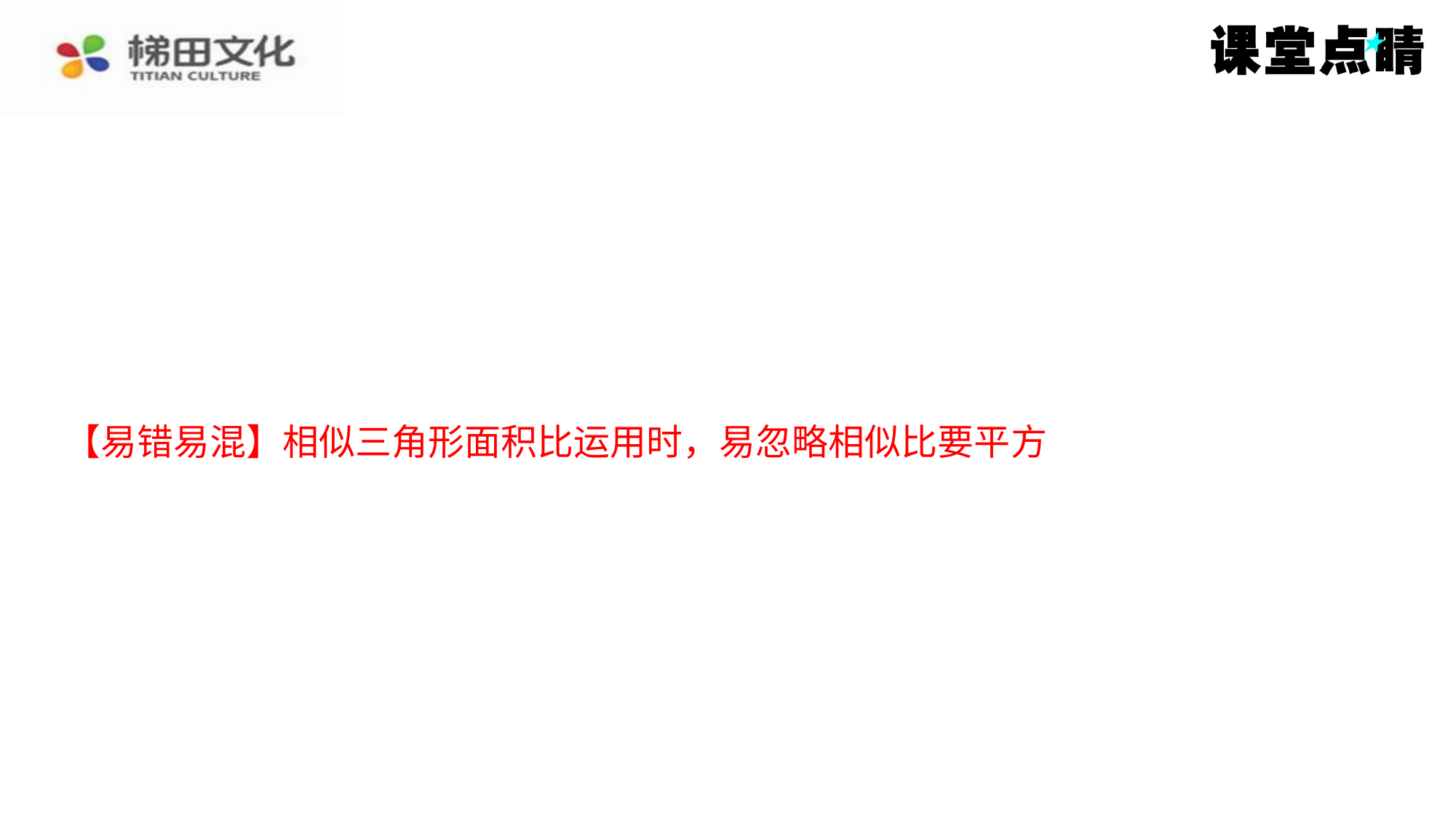

【易错易混】相似三角形面积比运用时，易忽略相似比要平方
【易错易混】相似三角形面积比运用时，易忽略相似比要平方